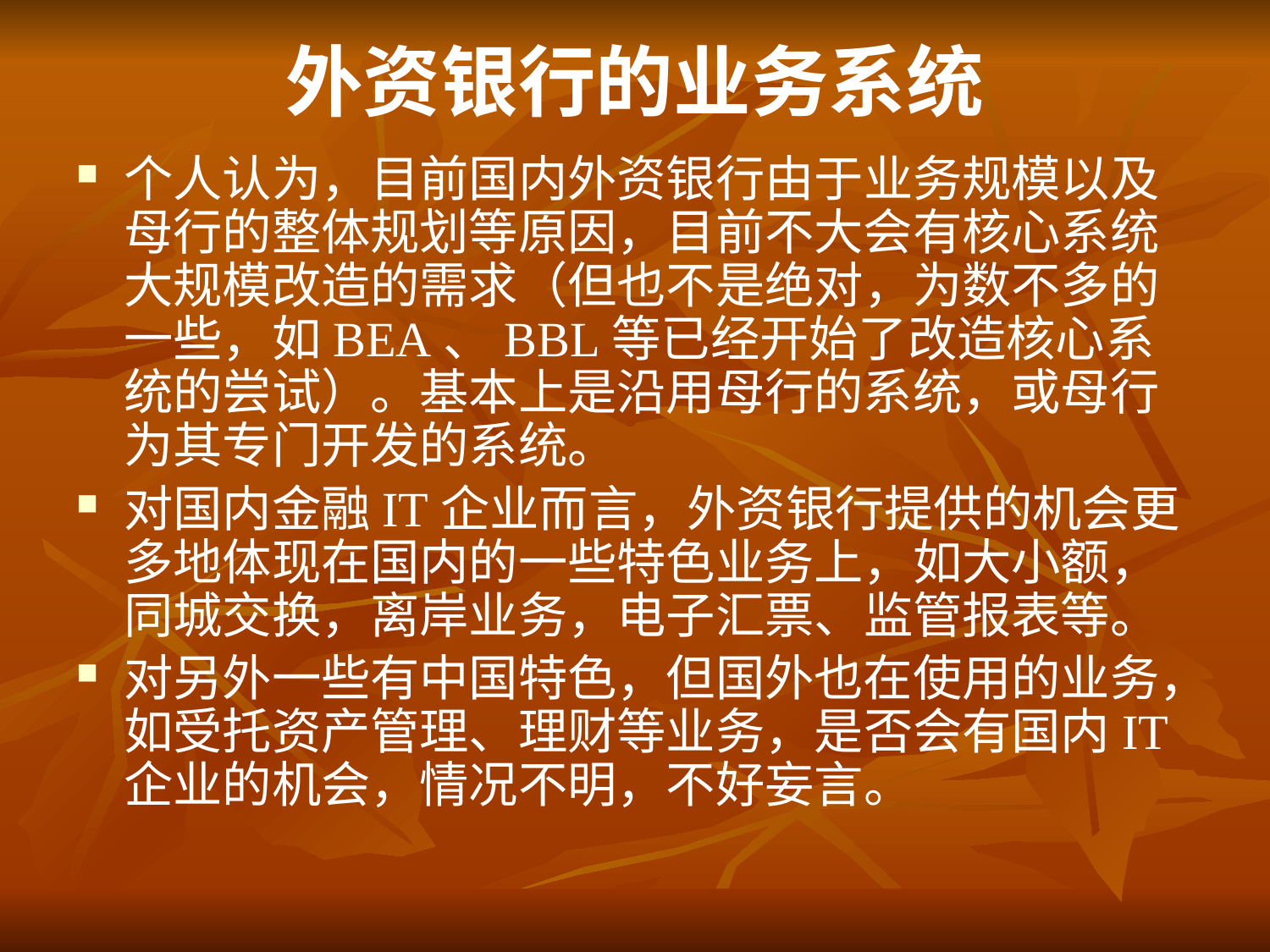

# 外资银行的业务系统
个人认为，目前国内外资银行由于业务规模以及母行的整体规划等原因，目前不大会有核心系统大规模改造的需求（但也不是绝对，为数不多的一些，如BEA、BBL等已经开始了改造核心系统的尝试）。基本上是沿用母行的系统，或母行为其专门开发的系统。
对国内金融IT企业而言，外资银行提供的机会更多地体现在国内的一些特色业务上，如大小额，同城交换，离岸业务，电子汇票、监管报表等。
对另外一些有中国特色，但国外也在使用的业务，如受托资产管理、理财等业务，是否会有国内IT企业的机会，情况不明，不好妄言。